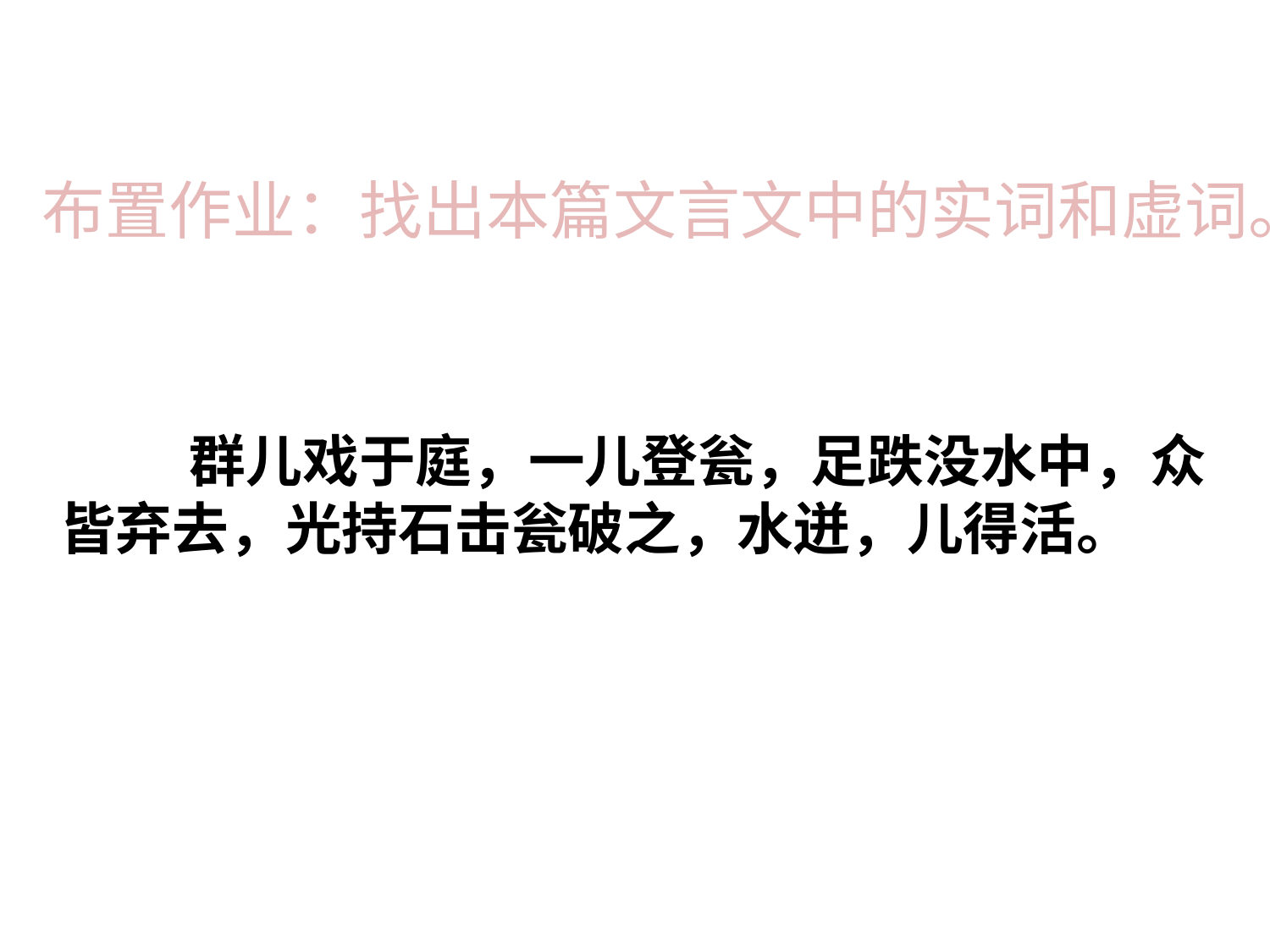

# 布置作业：找出本篇文言文中的实词和虚词。

               群儿戏于庭，一儿登瓮，足跌没水中，众皆弃去，光持石击瓮破之，水迸，儿得活。